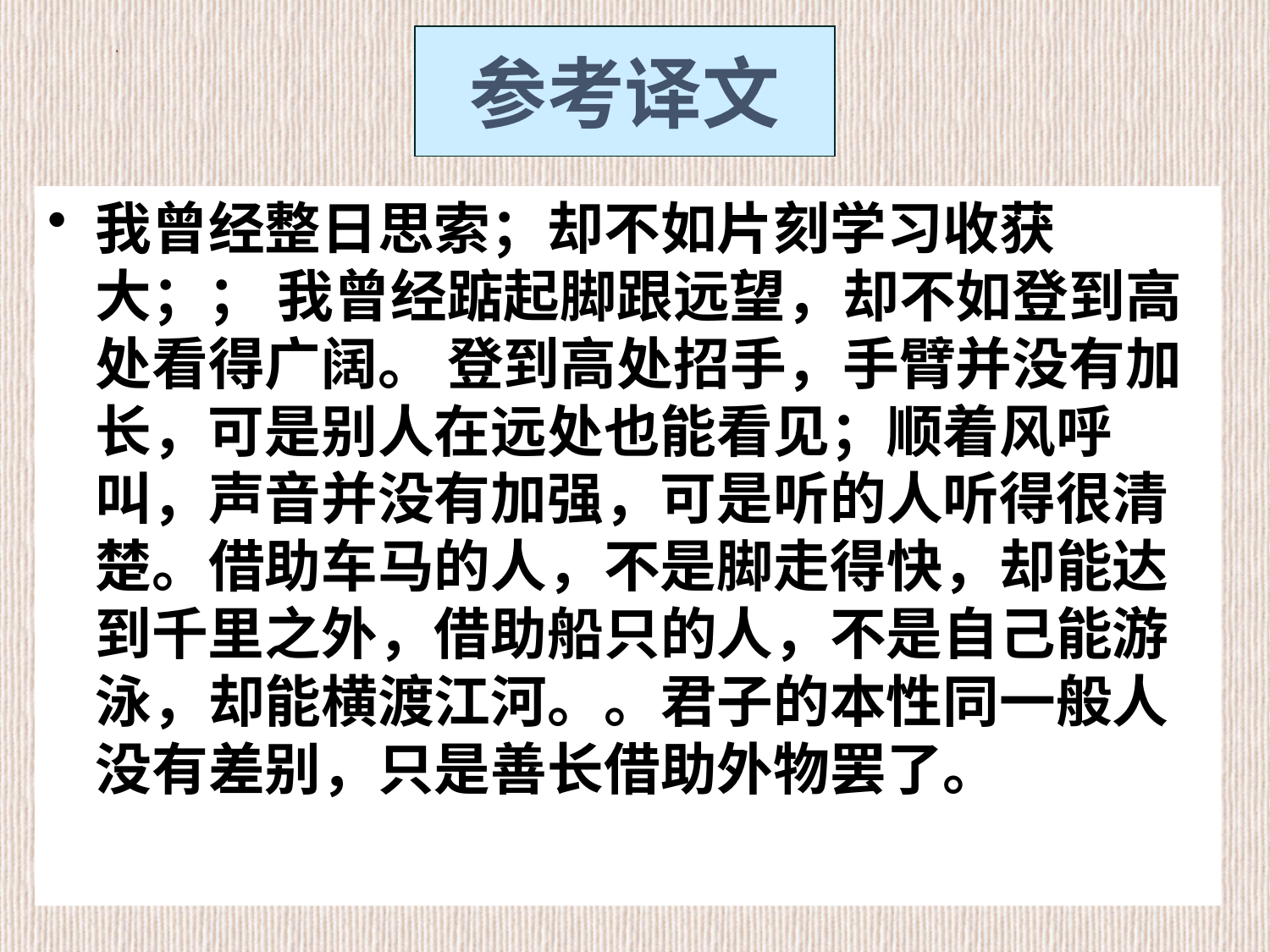

参考译文
我曾经整日思索；却不如片刻学习收获大；； 我曾经踮起脚跟远望，却不如登到高处看得广阔。 登到高处招手，手臂并没有加长，可是别人在远处也能看见；顺着风呼叫，声音并没有加强，可是听的人听得很清楚。借助车马的人，不是脚走得快，却能达到千里之外，借助船只的人，不是自己能游泳，却能横渡江河。。君子的本性同一般人没有差别，只是善长借助外物罢了。